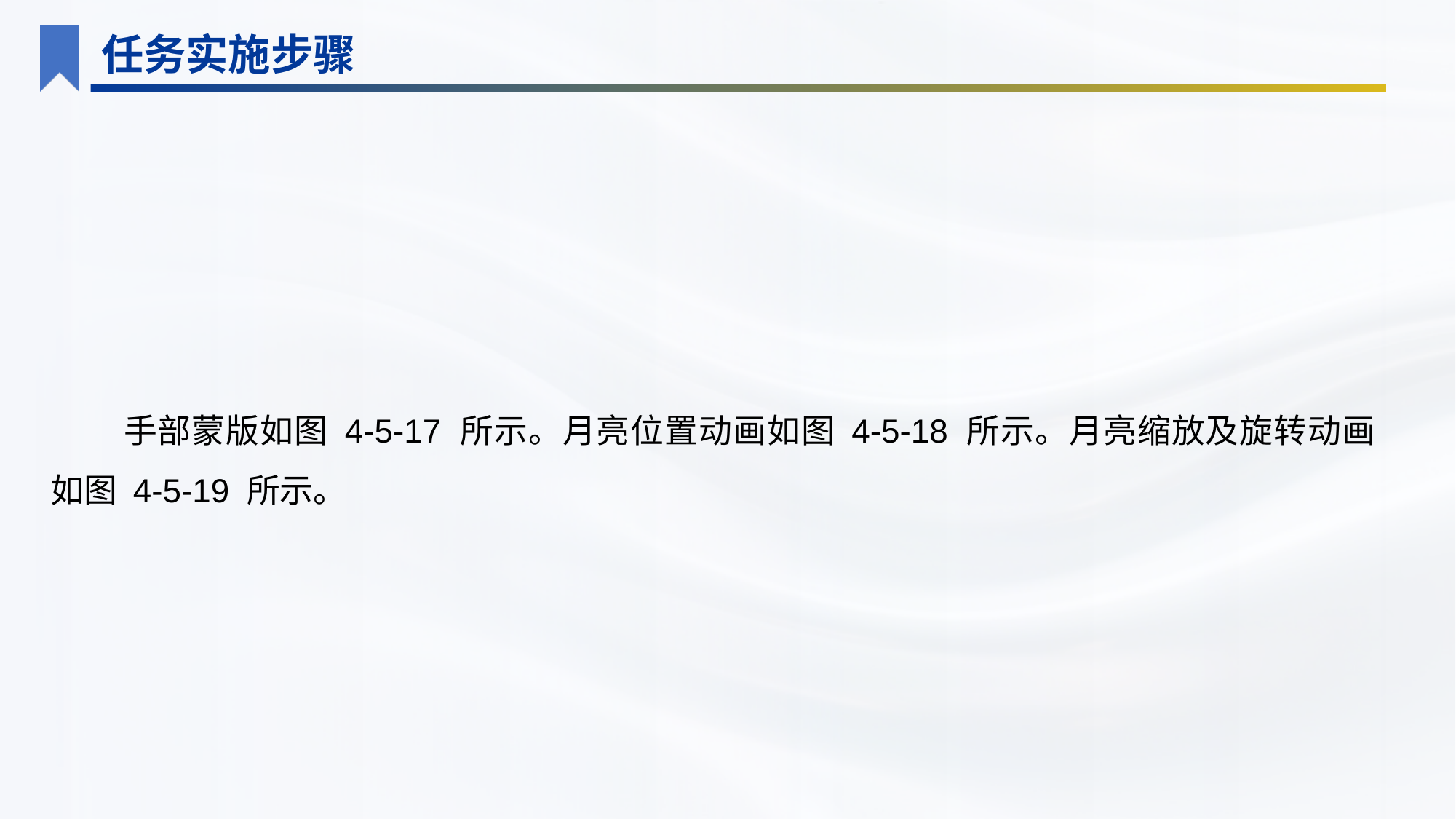

任务实施步骤
手部蒙版如图 4-5-17 所示。月亮位置动画如图 4-5-18 所示。月亮缩放及旋转动画如图 4-5-19 所示。